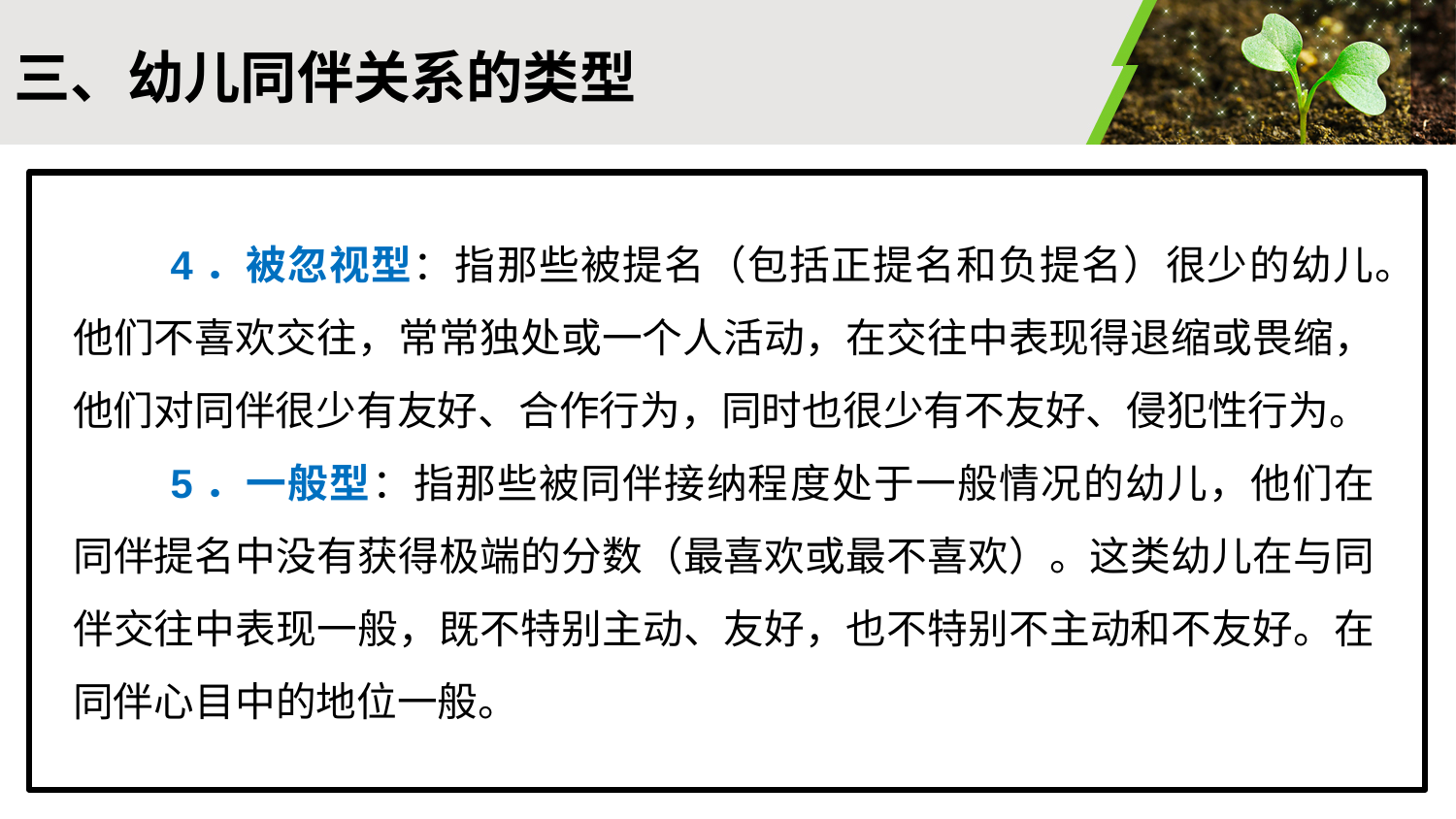

#
三、幼儿同伴关系的类型

4．被忽视型：指那些被提名（包括正提名和负提名）很少的幼儿。他们不喜欢交往，常常独处或一个人活动，在交往中表现得退缩或畏缩，他们对同伴很少有友好、合作行为，同时也很少有不友好、侵犯性行为。
5．一般型：指那些被同伴接纳程度处于一般情况的幼儿，他们在同伴提名中没有获得极端的分数（最喜欢或最不喜欢）。这类幼儿在与同伴交往中表现一般，既不特别主动、友好，也不特别不主动和不友好。在同伴心目中的地位一般。